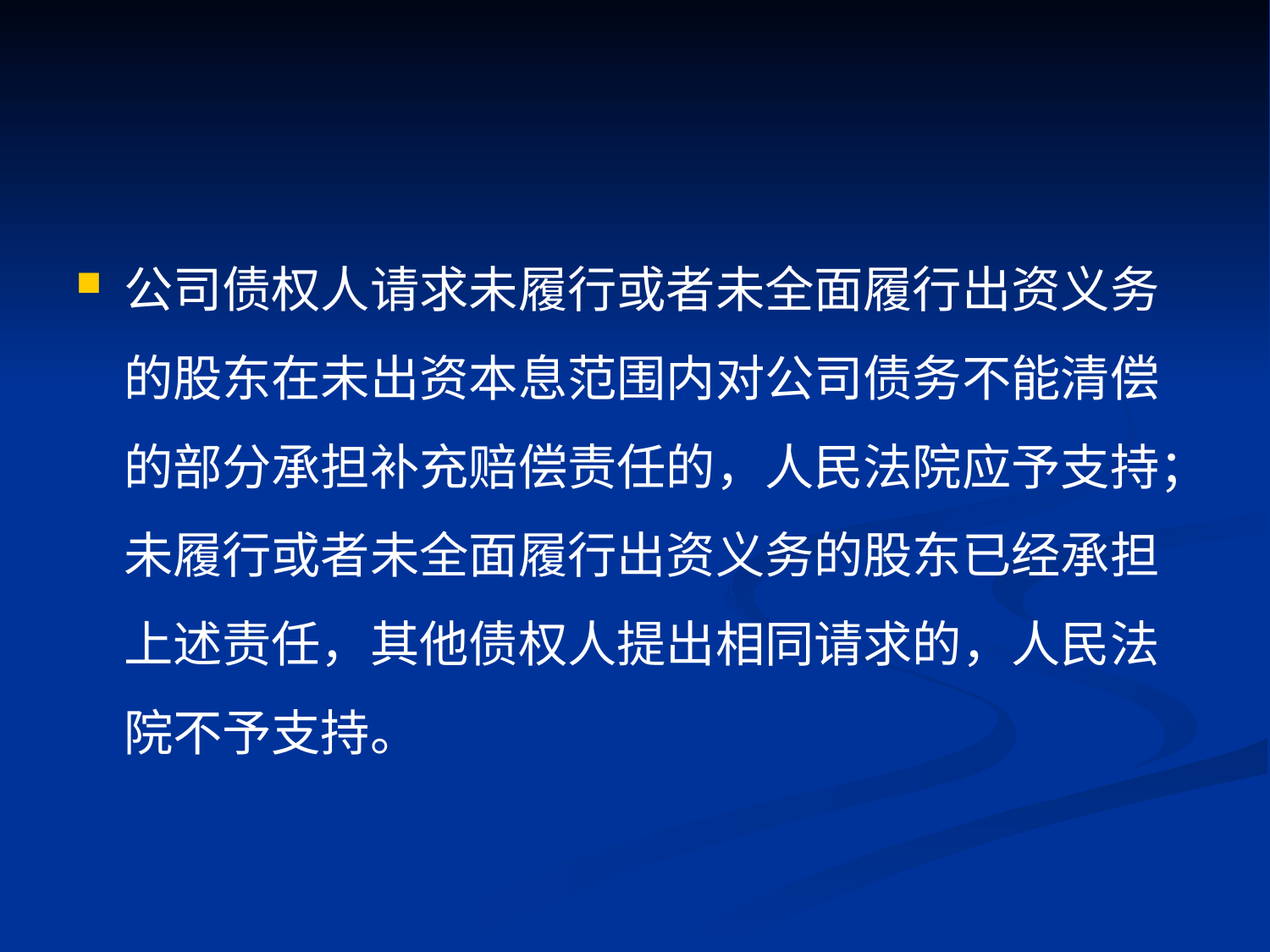

#
公司债权人请求未履行或者未全面履行出资义务的股东在未出资本息范围内对公司债务不能清偿的部分承担补充赔偿责任的，人民法院应予支持；未履行或者未全面履行出资义务的股东已经承担上述责任，其他债权人提出相同请求的，人民法院不予支持。